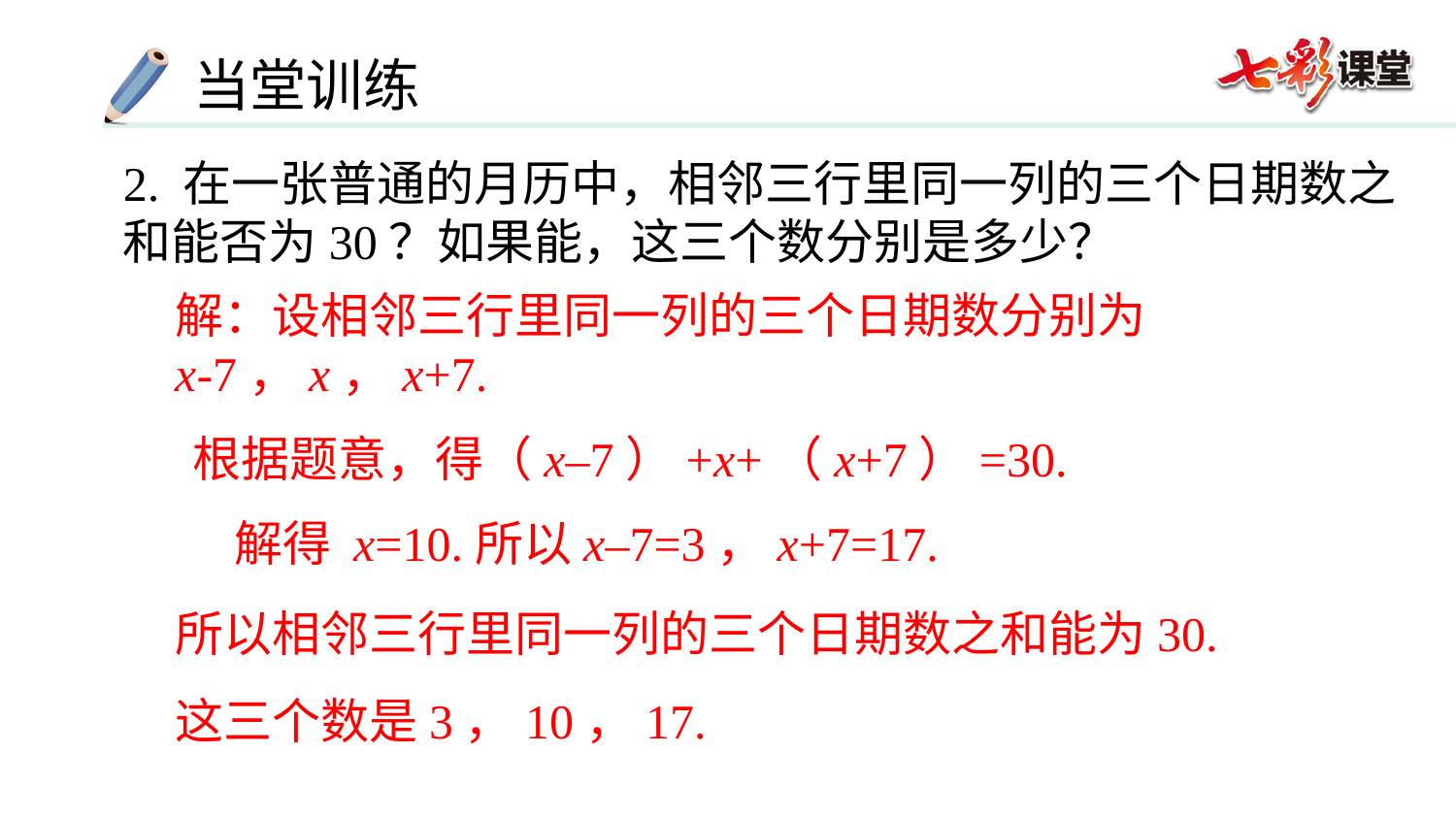

2. 在一张普通的月历中，相邻三行里同一列的三个日期数之和能否为30？如果能，这三个数分别是多少？
解：设相邻三行里同一列的三个日期数分别为
x-7，x，x+7.
根据题意，得（x–7）+x+（x+7）=30.
解得 x=10.所以x–7=3，x+7=17.
所以相邻三行里同一列的三个日期数之和能为30.
这三个数是3，10，17.